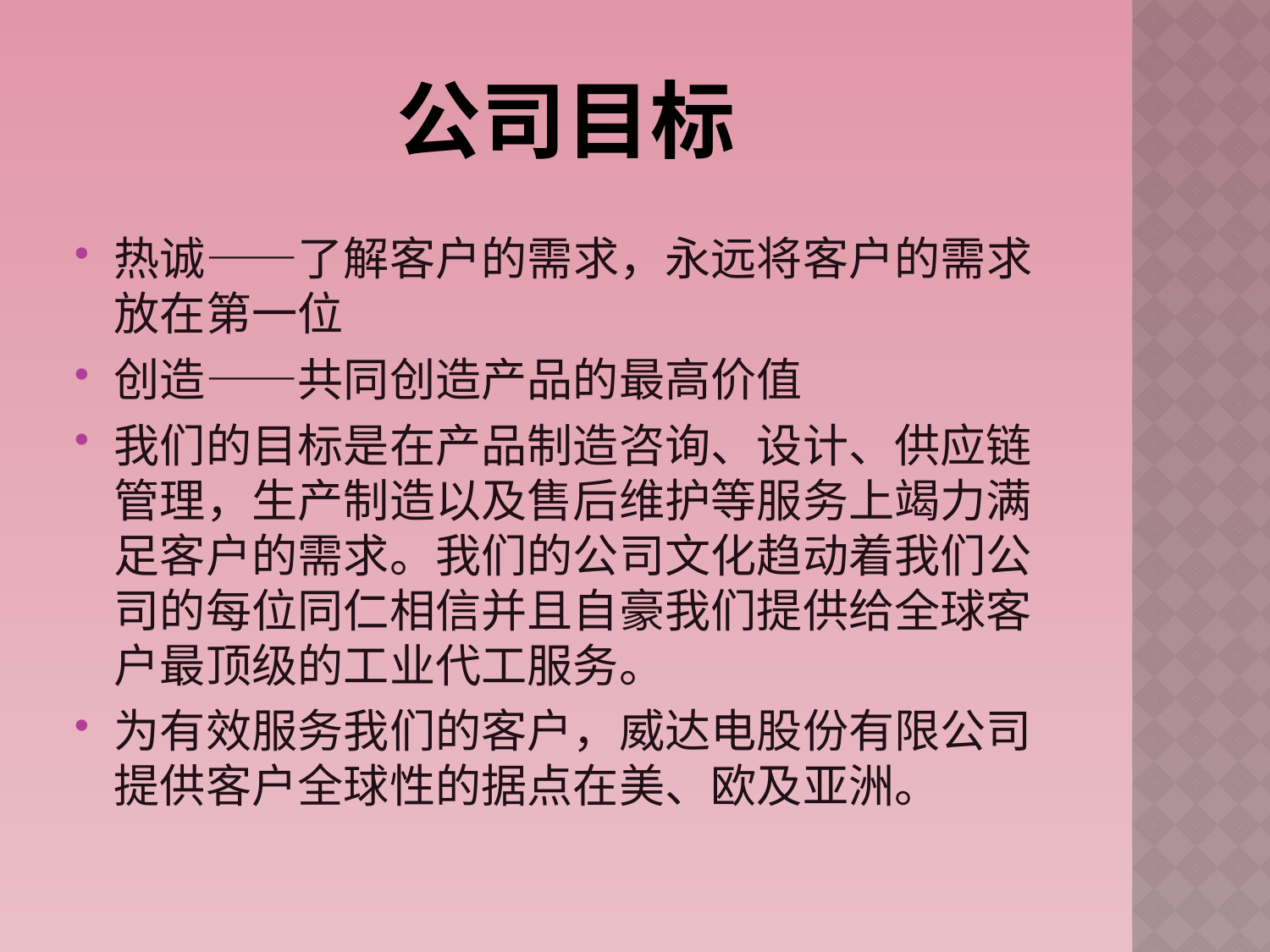

# 公司目标
热诚——了解客户的需求，永远将客户的需求放在第一位
创造——共同创造产品的最高价值
我们的目标是在产品制造咨询、设计、供应链管理，生产制造以及售后维护等服务上竭力满足客户的需求。我们的公司文化趋动着我们公司的每位同仁相信并且自豪我们提供给全球客户最顶级的工业代工服务。
为有效服务我们的客户，威达电股份有限公司提供客户全球性的据点在美、欧及亚洲。